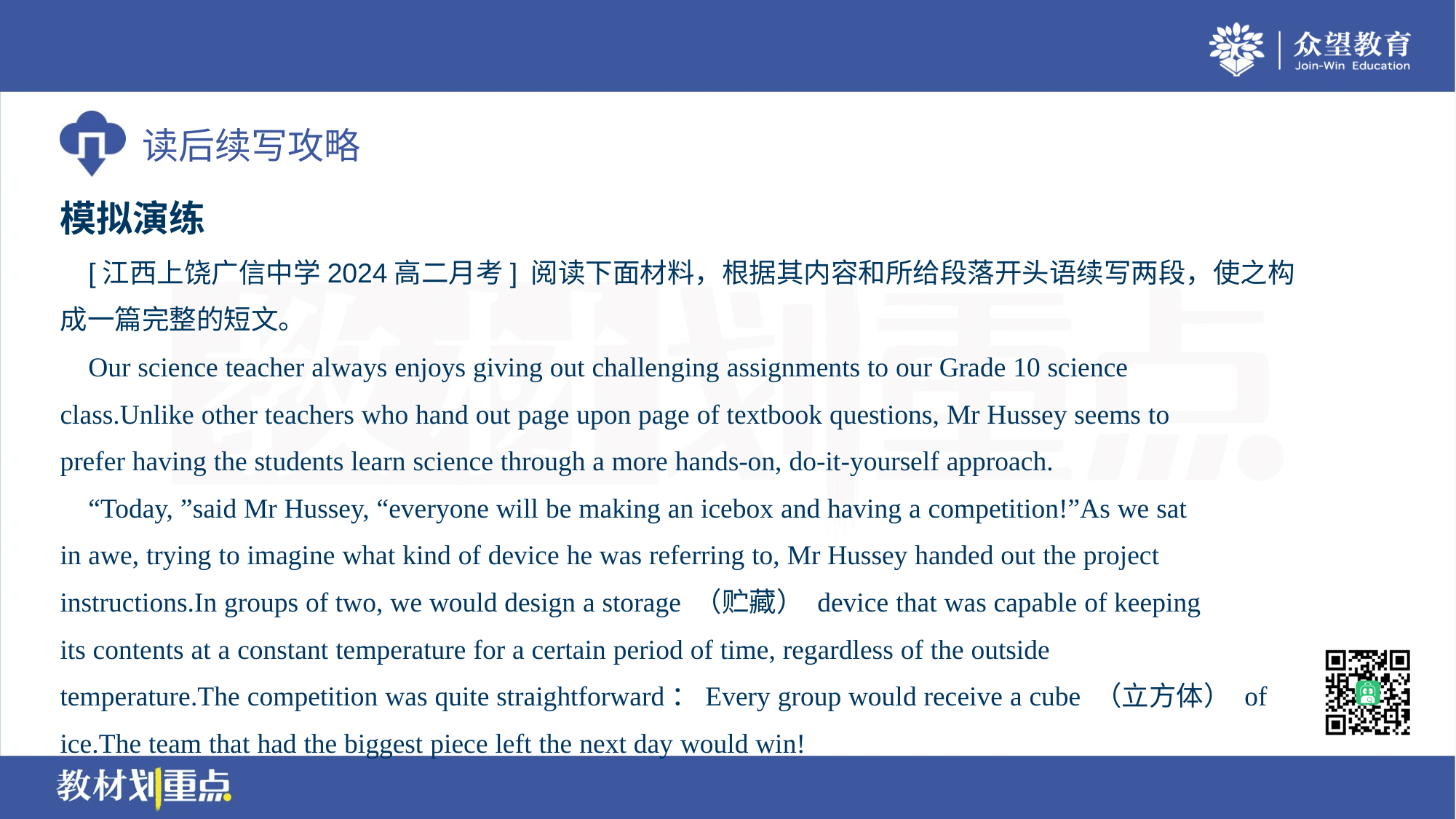

模拟演练
    [江西上饶广信中学2024高二月考] 阅读下面材料，根据其内容和所给段落开头语续写两段，使之构
成一篇完整的短文。
    Our science teacher always enjoys giving out challenging assignments to our Grade 10 science
class.Unlike other teachers who hand out page upon page of textbook questions, Mr Hussey seems to
prefer having the students learn science through a more hands-on, do-it-yourself approach.
    “Today, ”said Mr Hussey, “everyone will be making an icebox and having a competition!”As we sat
in awe, trying to imagine what kind of device he was referring to, Mr Hussey handed out the project
instructions.In groups of two, we would design a storage （贮藏） device that was capable of keeping
its contents at a constant temperature for a certain period of time, regardless of the outside
temperature.The competition was quite straightforward：Every group would receive a cube （立方体） of
ice.The team that had the biggest piece left the next day would win!